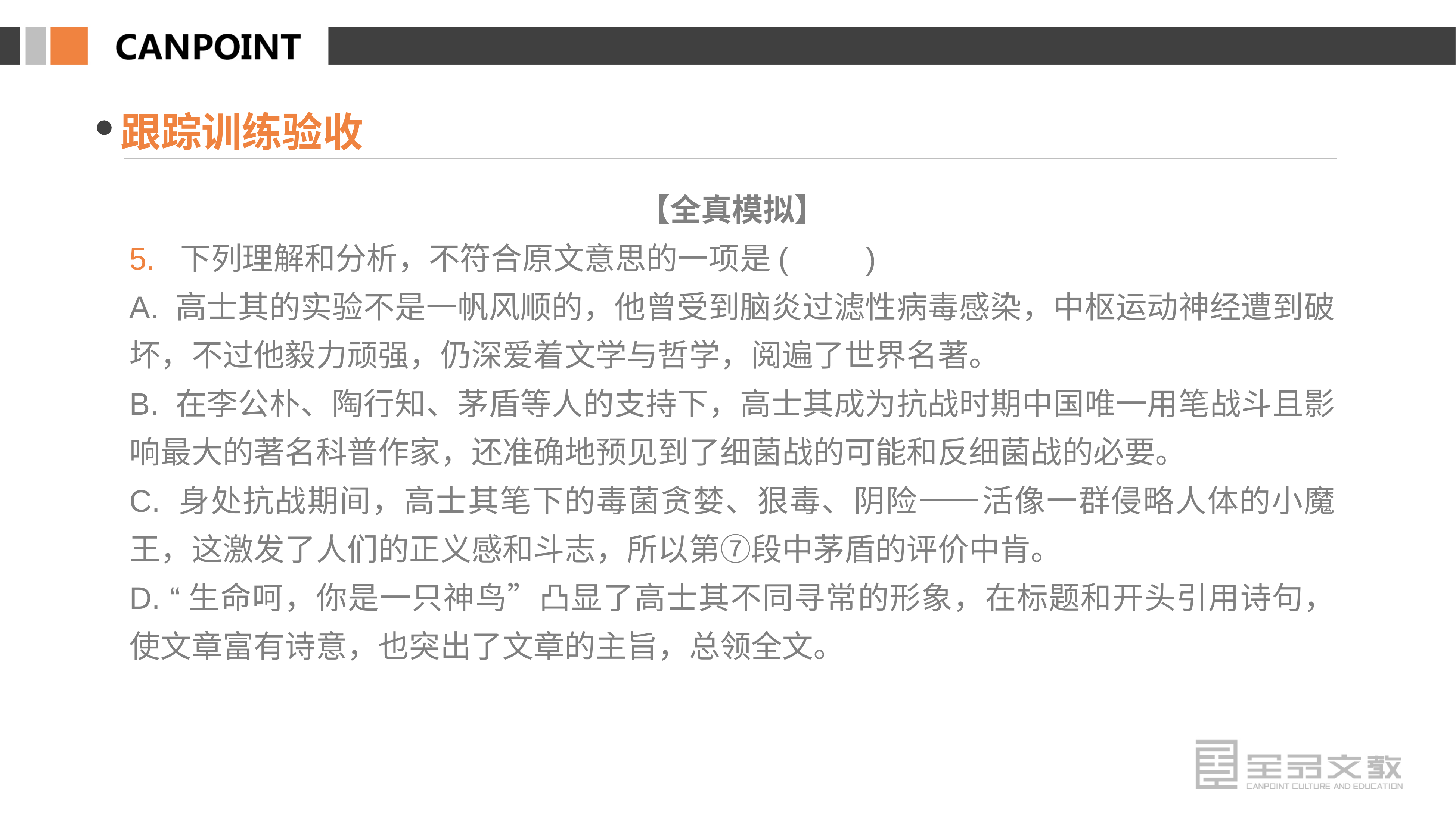

跟踪训练验收

【全真模拟】
5.  下列理解和分析，不符合原文意思的一项是(　　)
A. 高士其的实验不是一帆风顺的，他曾受到脑炎过滤性病毒感染，中枢运动神经遭到破坏，不过他毅力顽强，仍深爱着文学与哲学，阅遍了世界名著。
B. 在李公朴、陶行知、茅盾等人的支持下，高士其成为抗战时期中国唯一用笔战斗且影响最大的著名科普作家，还准确地预见到了细菌战的可能和反细菌战的必要。
C. 身处抗战期间，高士其笔下的毒菌贪婪、狠毒、阴险——活像一群侵略人体的小魔王，这激发了人们的正义感和斗志，所以第⑦段中茅盾的评价中肯。
D. “生命呵，你是一只神鸟”凸显了高士其不同寻常的形象，在标题和开头引用诗句，使文章富有诗意，也突出了文章的主旨，总领全文。